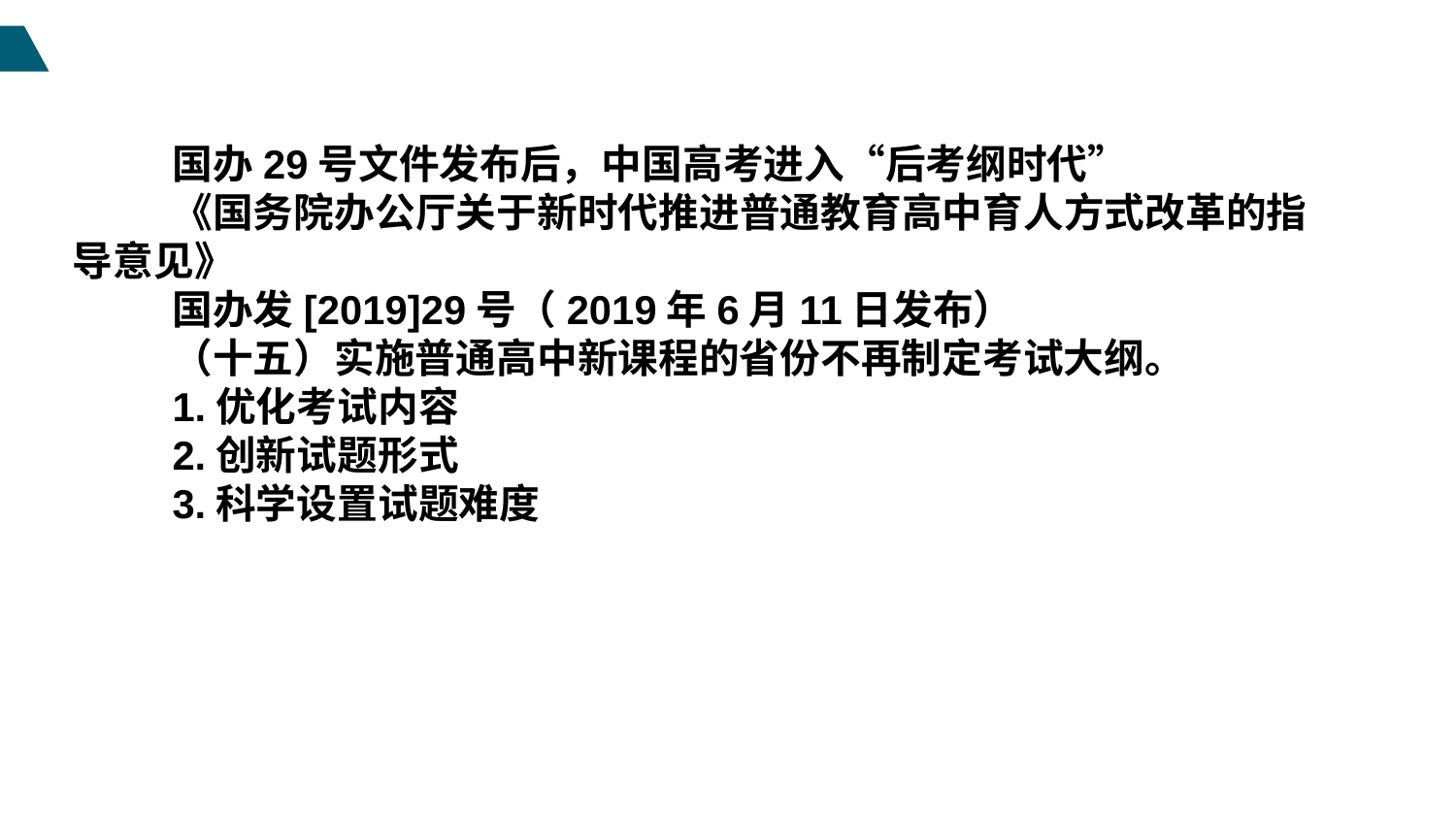

国办29号文件发布后，中国高考进入“后考纲时代”
《国务院办公厅关于新时代推进普通教育高中育人方式改革的指导意见》
国办发[2019]29号（2019年6月11日发布）
（十五）实施普通高中新课程的省份不再制定考试大纲。
1.优化考试内容
2.创新试题形式
3.科学设置试题难度